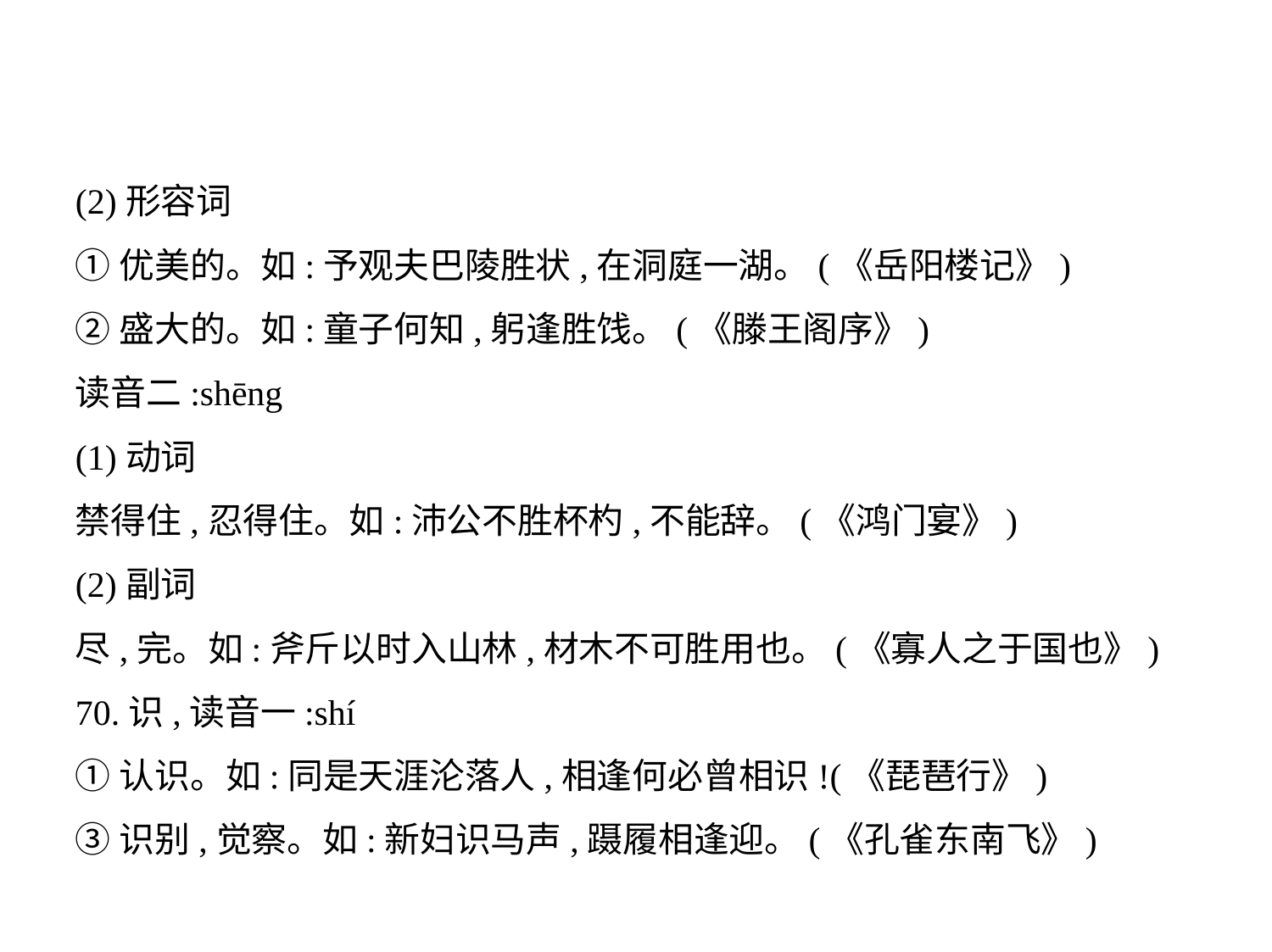

(2)形容词
①优美的。如:予观夫巴陵胜状,在洞庭一湖。(《岳阳楼记》)
②盛大的。如:童子何知,躬逢胜饯。(《滕王阁序》)
读音二:shēng
(1)动词
禁得住,忍得住。如:沛公不胜杯杓,不能辞。(《鸿门宴》)
(2)副词
尽,完。如:斧斤以时入山林,材木不可胜用也。(《寡人之于国也》)
70.识,读音一:shí
①认识。如:同是天涯沦落人,相逢何必曾相识!(《琵琶行》)
③识别,觉察。如:新妇识马声,蹑履相逢迎。(《孔雀东南飞》)